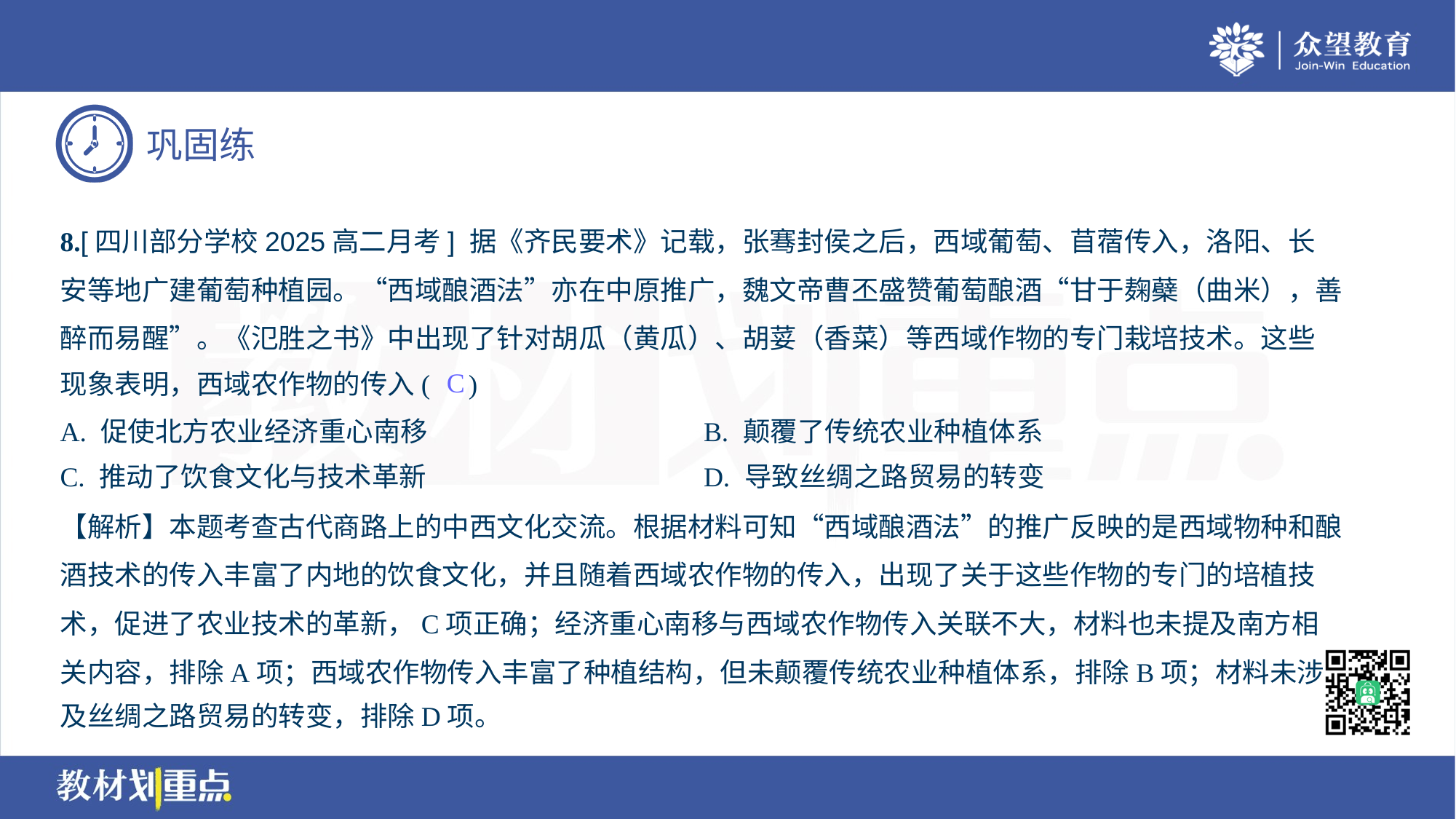

8.[四川部分学校2025高二月考] 据《齐民要术》记载，张骞封侯之后，西域葡萄、苜蓿传入，洛阳、长
安等地广建葡萄种植园。“西域酿酒法”亦在中原推广，魏文帝曹丕盛赞葡萄酿酒“甘于麹蘗（曲米），善
醉而易醒”。《氾胜之书》中出现了针对胡瓜（黄瓜）、胡荽（香菜）等西域作物的专门栽培技术。这些
现象表明，西域农作物的传入(     )
C
A. 促使北方农业经济重心南移	B. 颠覆了传统农业种植体系
C. 推动了饮食文化与技术革新	D. 导致丝绸之路贸易的转变
【解析】本题考查古代商路上的中西文化交流。根据材料可知“西域酿酒法”的推广反映的是西域物种和酿
酒技术的传入丰富了内地的饮食文化，并且随着西域农作物的传入，出现了关于这些作物的专门的培植技
术，促进了农业技术的革新，C项正确；经济重心南移与西域农作物传入关联不大，材料也未提及南方相
关内容，排除A项；西域农作物传入丰富了种植结构，但未颠覆传统农业种植体系，排除B项；材料未涉
及丝绸之路贸易的转变，排除D项。